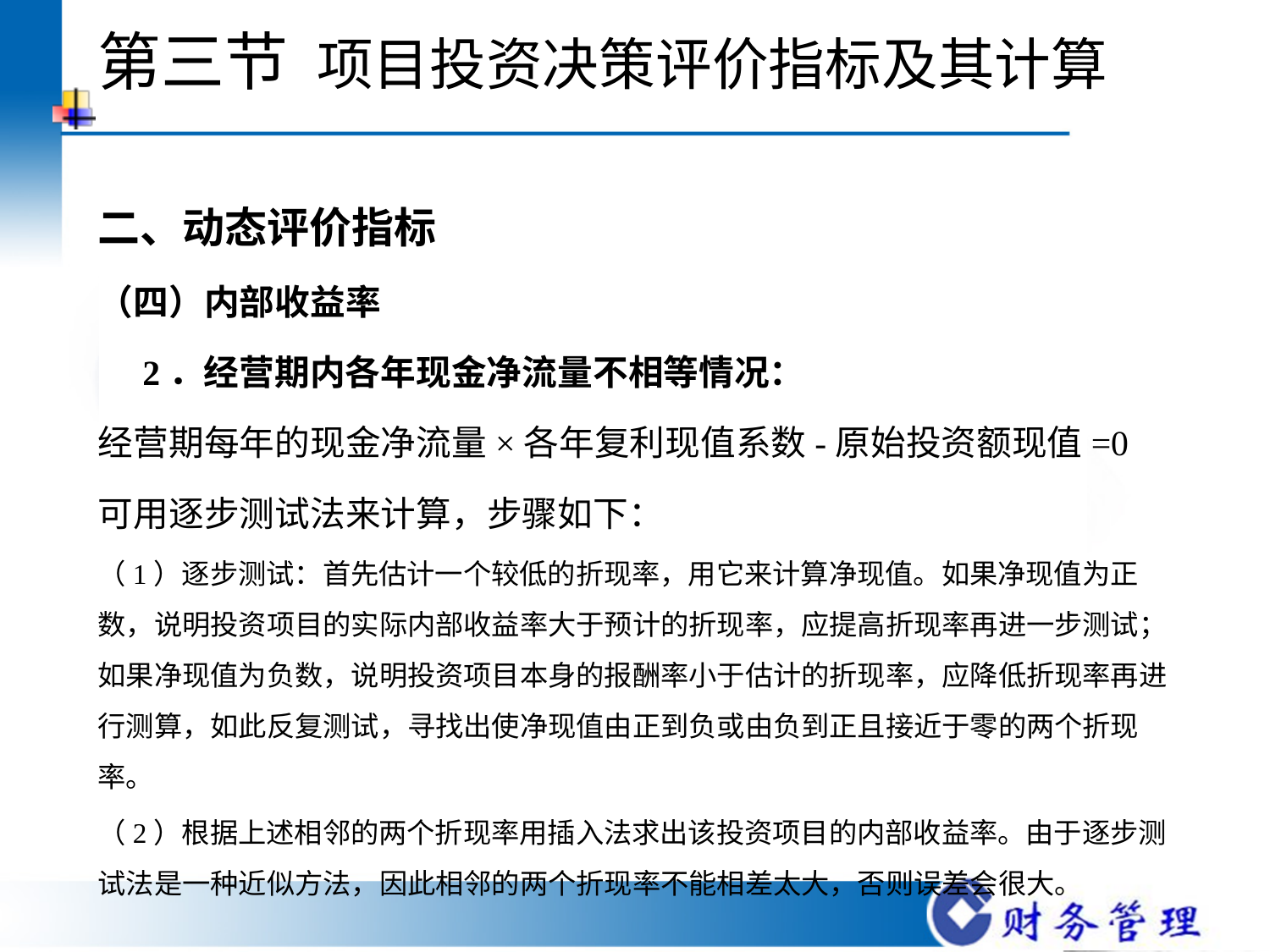

# 第三节  项目投资决策评价指标及其计算
二、动态评价指标
（四）内部收益率
     2．经营期内各年现金净流量不相等情况：
经营期每年的现金净流量×各年复利现值系数-原始投资额现值=0
可用逐步测试法来计算，步骤如下：
（1）逐步测试：首先估计一个较低的折现率，用它来计算净现值。如果净现值为正数，说明投资项目的实际内部收益率大于预计的折现率，应提高折现率再进一步测试；如果净现值为负数，说明投资项目本身的报酬率小于估计的折现率，应降低折现率再进行测算，如此反复测试，寻找出使净现值由正到负或由负到正且接近于零的两个折现率。
（2）根据上述相邻的两个折现率用插入法求出该投资项目的内部收益率。由于逐步测试法是一种近似方法，因此相邻的两个折现率不能相差太大，否则误差会很大。
18